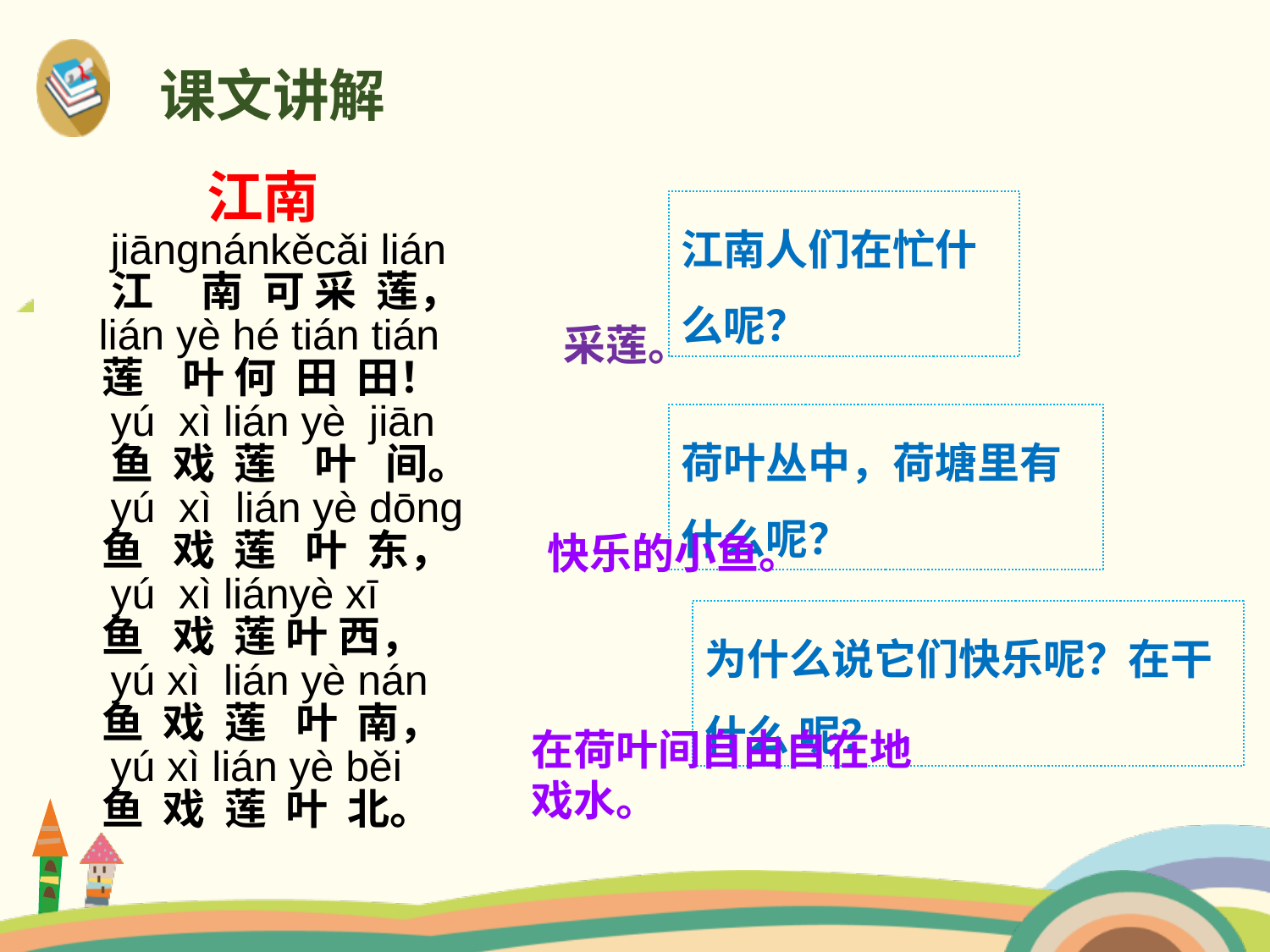

课文讲解
              江南
    jiānɡnánkěcǎi lián
    江     南  可 采  莲，
   lián yè hé tián tián
   莲    叶 何  田  田！
    yú  xì lián yè  jiān
    鱼  戏  莲    叶   间。
    yú  xì  lián yè dōnɡ
   鱼   戏  莲   叶  东，
    yú  xì liányè xī
   鱼   戏  莲 叶 西，
    yú xì  lián yè nán
   鱼  戏  莲   叶  南，
    yú xì lián yè běi
   鱼  戏  莲  叶  北。
江南人们在忙什么呢？
采莲。

荷叶丛中，荷塘里有什么呢？
快乐的小鱼。
为什么说它们快乐呢？在干什么 呢？
在荷叶间自由自在地戏水。